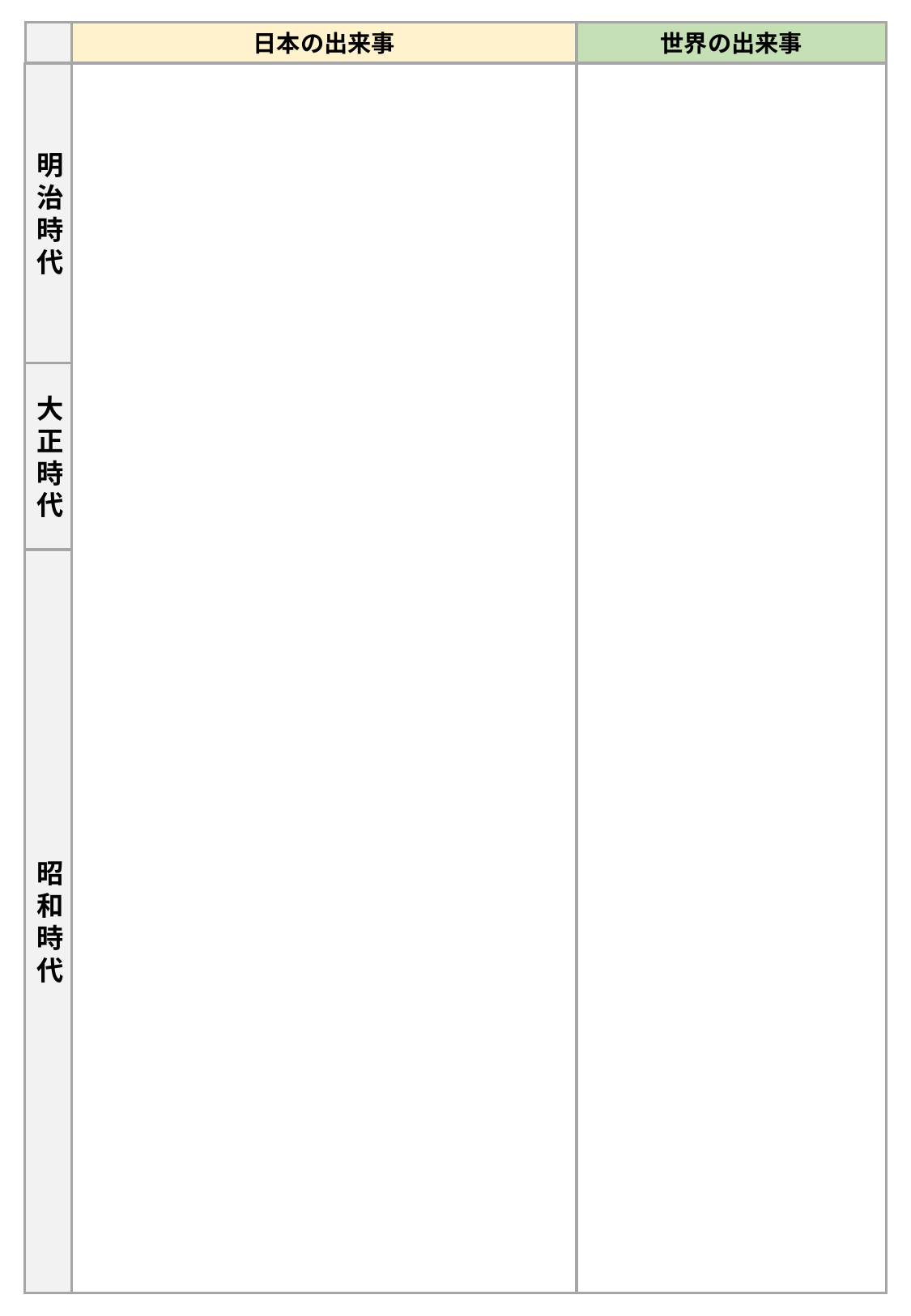

日本の出来事
世界の出来事

明治時代
西暦
出来事・文化
出来事・文化
西暦
大正時代
出来事・文化
西暦
出来事・文化
西暦
出来事・文化
西暦
出来事・文化
西暦
昭和時代
出来事・文化
西暦
出来事・文化
西暦
出来事・文化
西暦
西暦
出来事・文化
その他
その他
その他
その他
その他
その他
その他
その他
その他